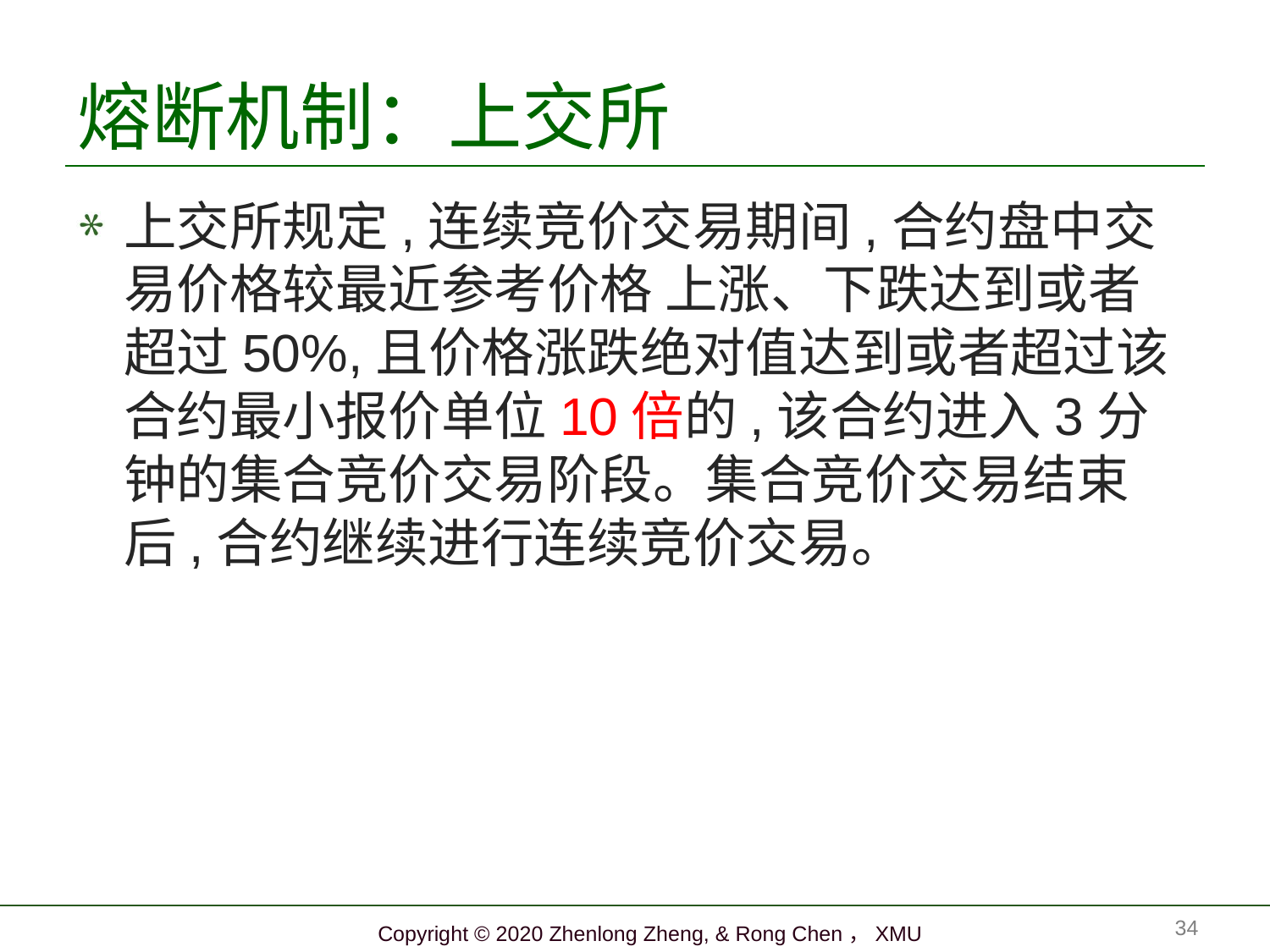

# 熔断机制：上交所
上交所规定,连续竞价交易期间,合约盘中交易价格较最近参考价格 上涨、下跌达到或者超过50%,且价格涨跌绝对值达到或者超过该合约最小报价单位10倍的,该合约进入3分钟的集合竞价交易阶段。集合竞价交易结束后,合约继续进行连续竞价交易。
34